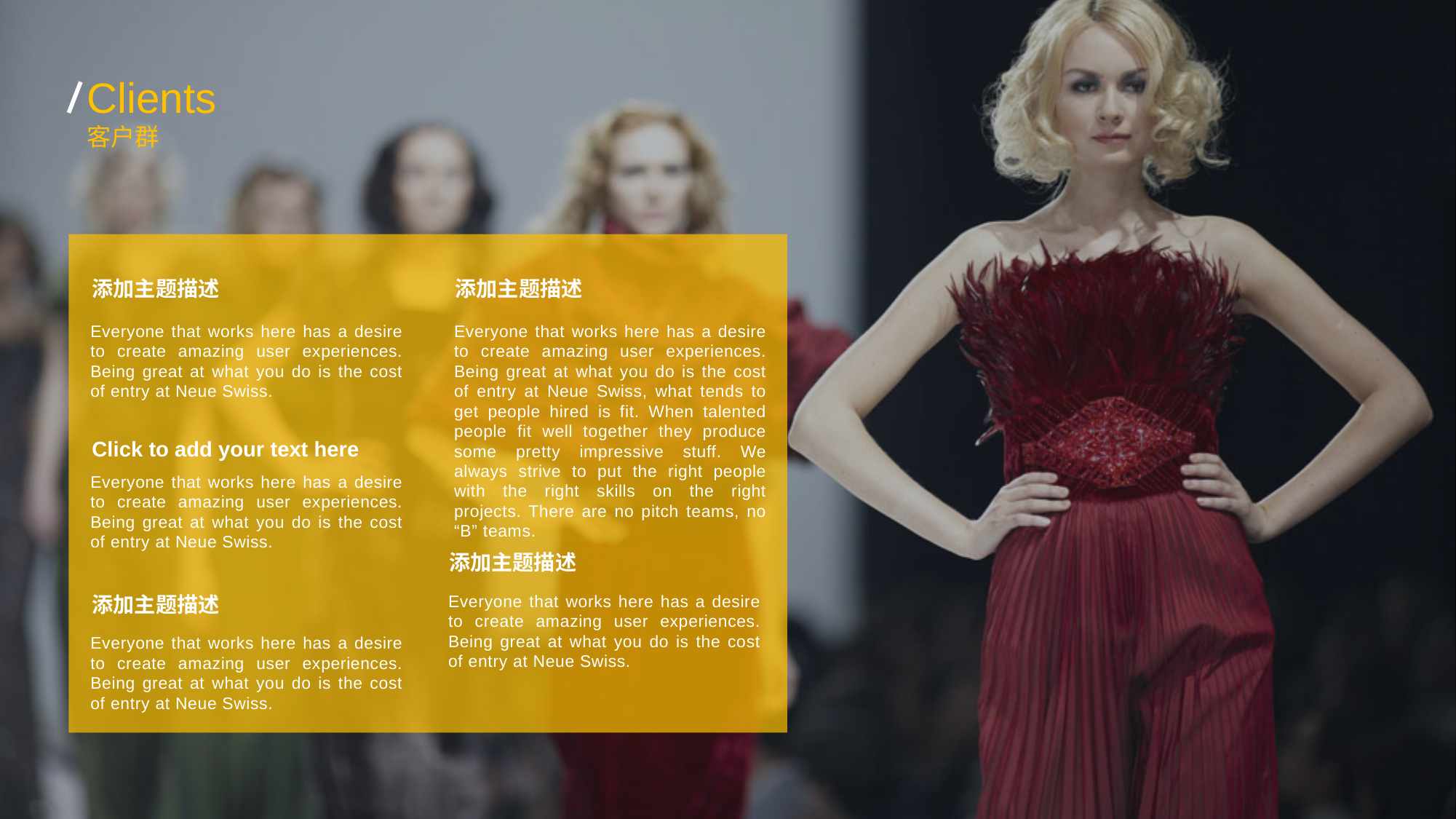

Clients
客户群

添加主题描述
添加主题描述
Everyone that works here has a desire to create amazing user experiences. Being great at what you do is the cost of entry at Neue Swiss.
Everyone that works here has a desire to create amazing user experiences. Being great at what you do is the cost of entry at Neue Swiss, what tends to get people hired is fit. When talented people fit well together they produce some pretty impressive stuff. We always strive to put the right people with the right skills on the right projects. There are no pitch teams, no “B” teams.
Click to add your text here
Everyone that works here has a desire to create amazing user experiences. Being great at what you do is the cost of entry at Neue Swiss.
添加主题描述

Everyone that works here has a desire to create amazing user experiences. Being great at what you do is the cost of entry at Neue Swiss.
添加主题描述
Everyone that works here has a desire to create amazing user experiences. Being great at what you do is the cost of entry at Neue Swiss.